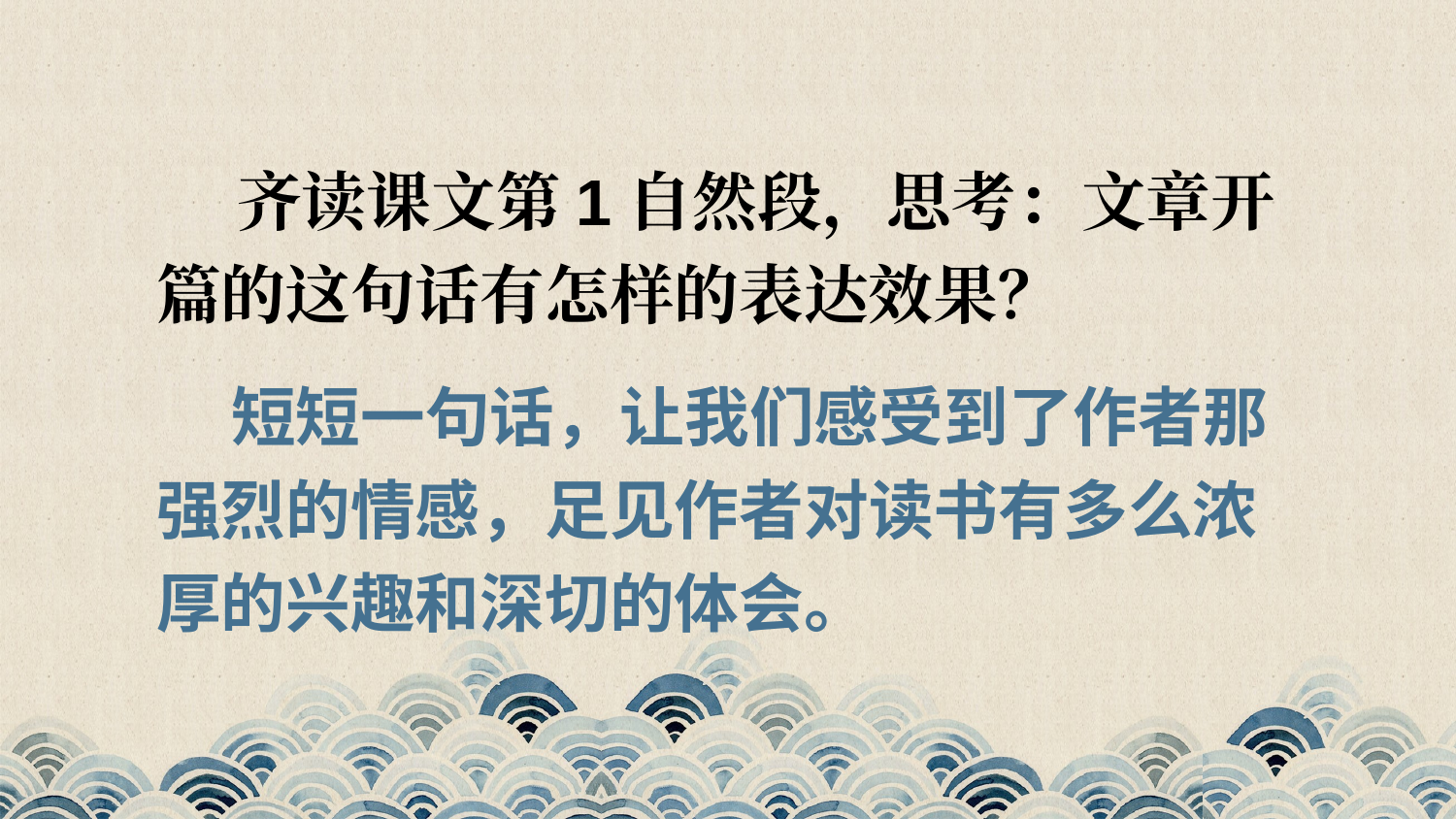

齐读课文第1自然段，思考：文章开篇的这句话有怎样的表达效果？
    短短一句话，让我们感受到了作者那强烈的情感，足见作者对读书有多么浓厚的兴趣和深切的体会。